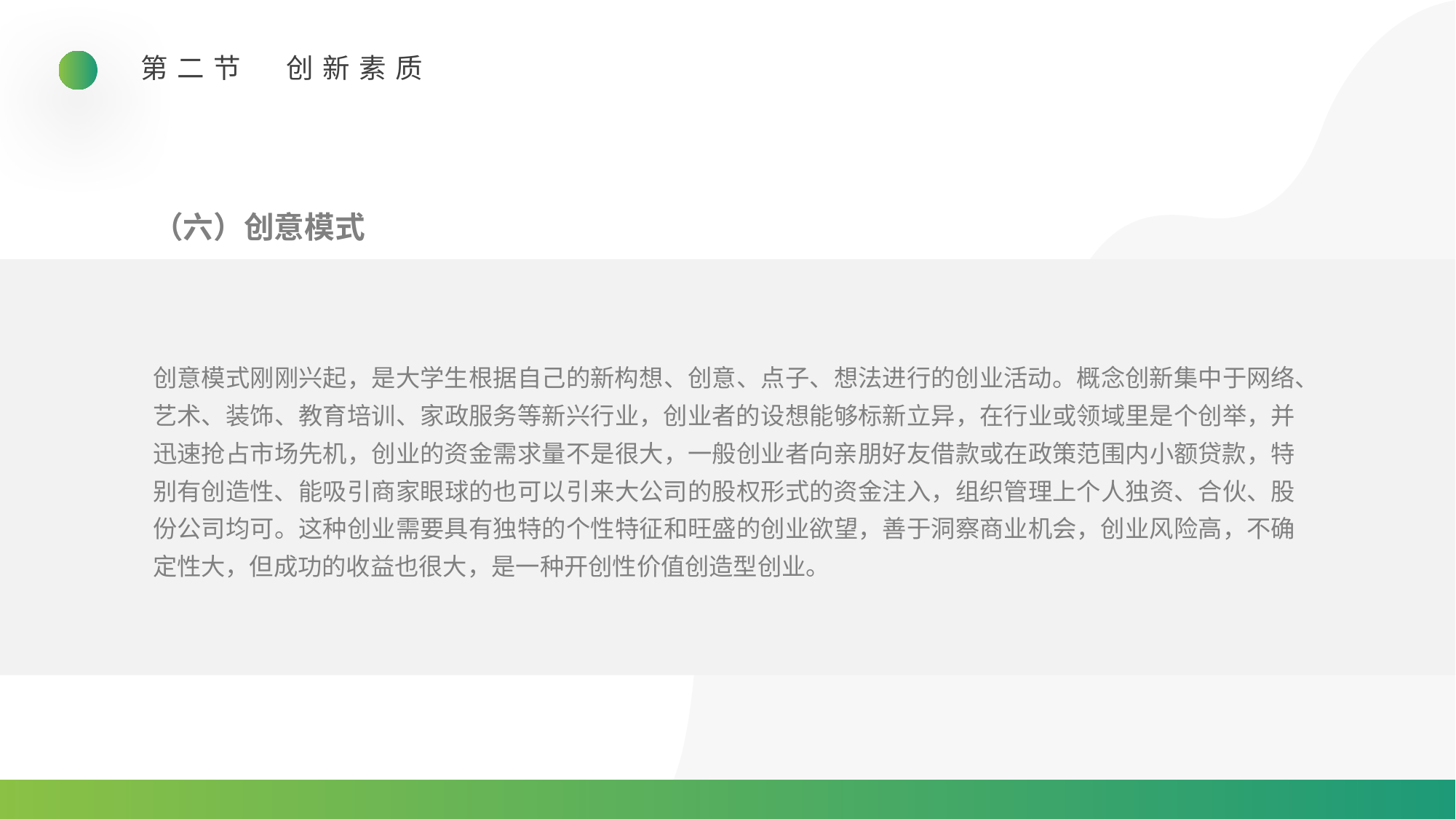

第二节　创新素质
（六）创意模式

创意模式刚刚兴起，是大学生根据自己的新构想、创意、点子、想法进行的创业活动。概念创新集中于网络、艺术、装饰、教育培训、家政服务等新兴行业，创业者的设想能够标新立异，在行业或领域里是个创举，并迅速抢占市场先机，创业的资金需求量不是很大，一般创业者向亲朋好友借款或在政策范围内小额贷款，特别有创造性、能吸引商家眼球的也可以引来大公司的股权形式的资金注入，组织管理上个人独资、合伙、股份公司均可。这种创业需要具有独特的个性特征和旺盛的创业欲望，善于洞察商业机会，创业风险高，不确定性大，但成功的收益也很大，是一种开创性价值创造型创业。